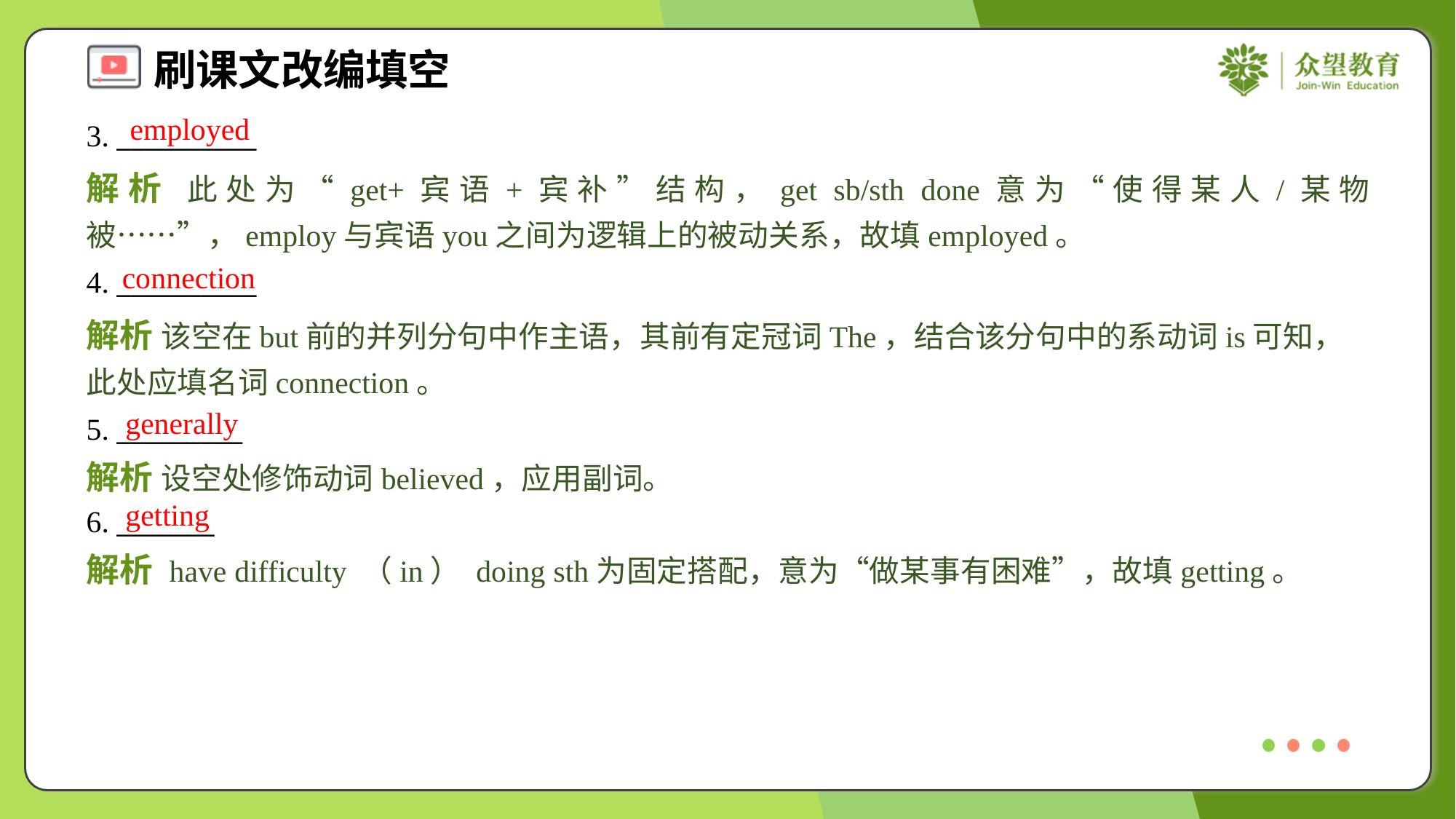

employed
3. __________
解析 此处为“get+宾语+宾补”结构，get sb/sth done意为“使得某人/某物被……”，employ与宾语you之间为逻辑上的被动关系，故填employed。
connection
4. __________
解析 该空在but前的并列分句中作主语，其前有定冠词The，结合该分句中的系动词is可知，此处应填名词connection。
generally
5. _________
解析 设空处修饰动词believed，应用副词。
getting
6. _______
解析 have difficulty （in） doing sth为固定搭配，意为“做某事有困难”，故填getting。